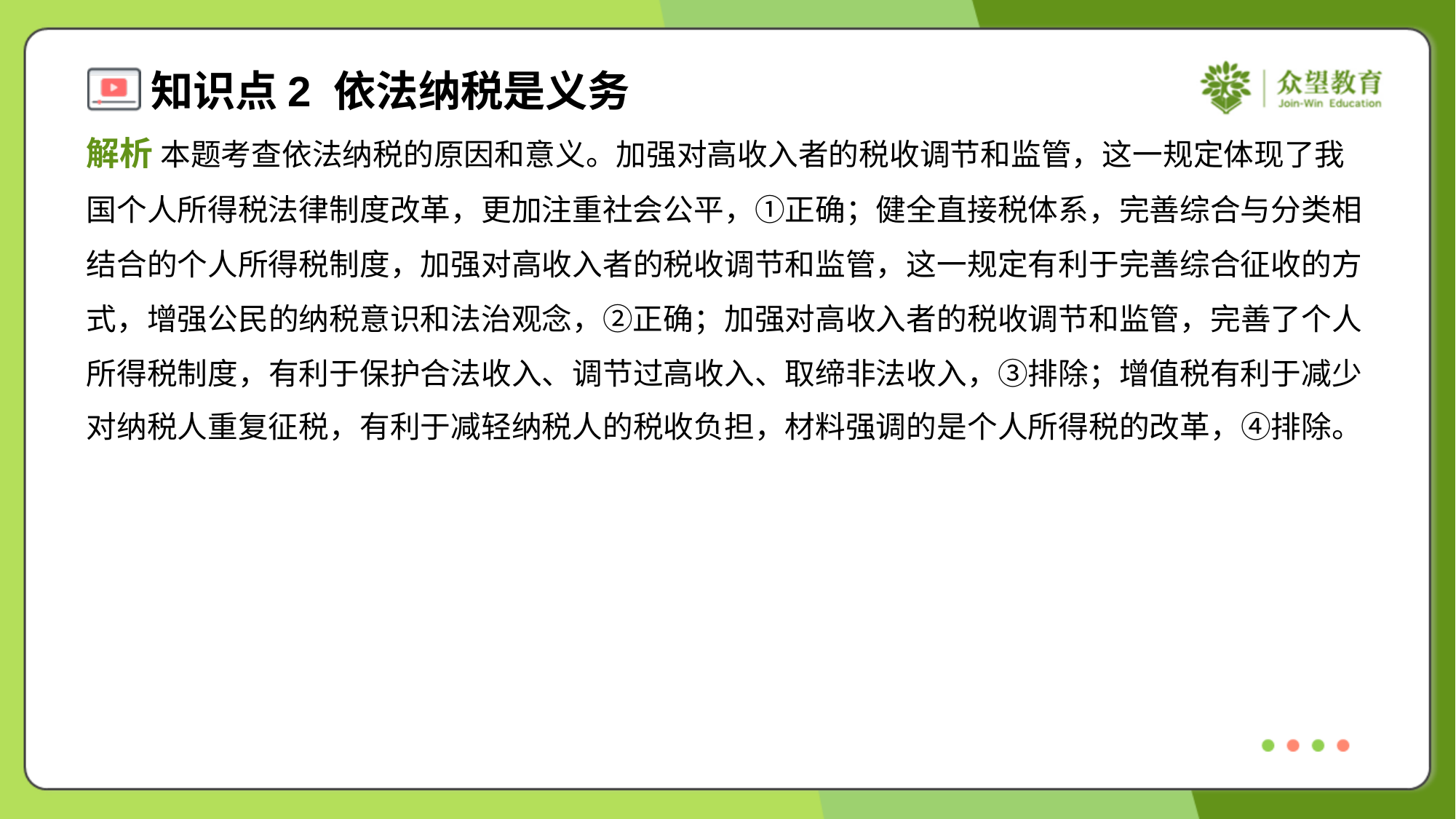

解析 本题考查依法纳税的原因和意义。加强对高收入者的税收调节和监管，这一规定体现了我
国个人所得税法律制度改革，更加注重社会公平，①正确；健全直接税体系，完善综合与分类相
结合的个人所得税制度，加强对高收入者的税收调节和监管，这一规定有利于完善综合征收的方
式，增强公民的纳税意识和法治观念，②正确；加强对高收入者的税收调节和监管，完善了个人
所得税制度，有利于保护合法收入、调节过高收入、取缔非法收入，③排除；增值税有利于减少
对纳税人重复征税，有利于减轻纳税人的税收负担，材料强调的是个人所得税的改革，④排除。